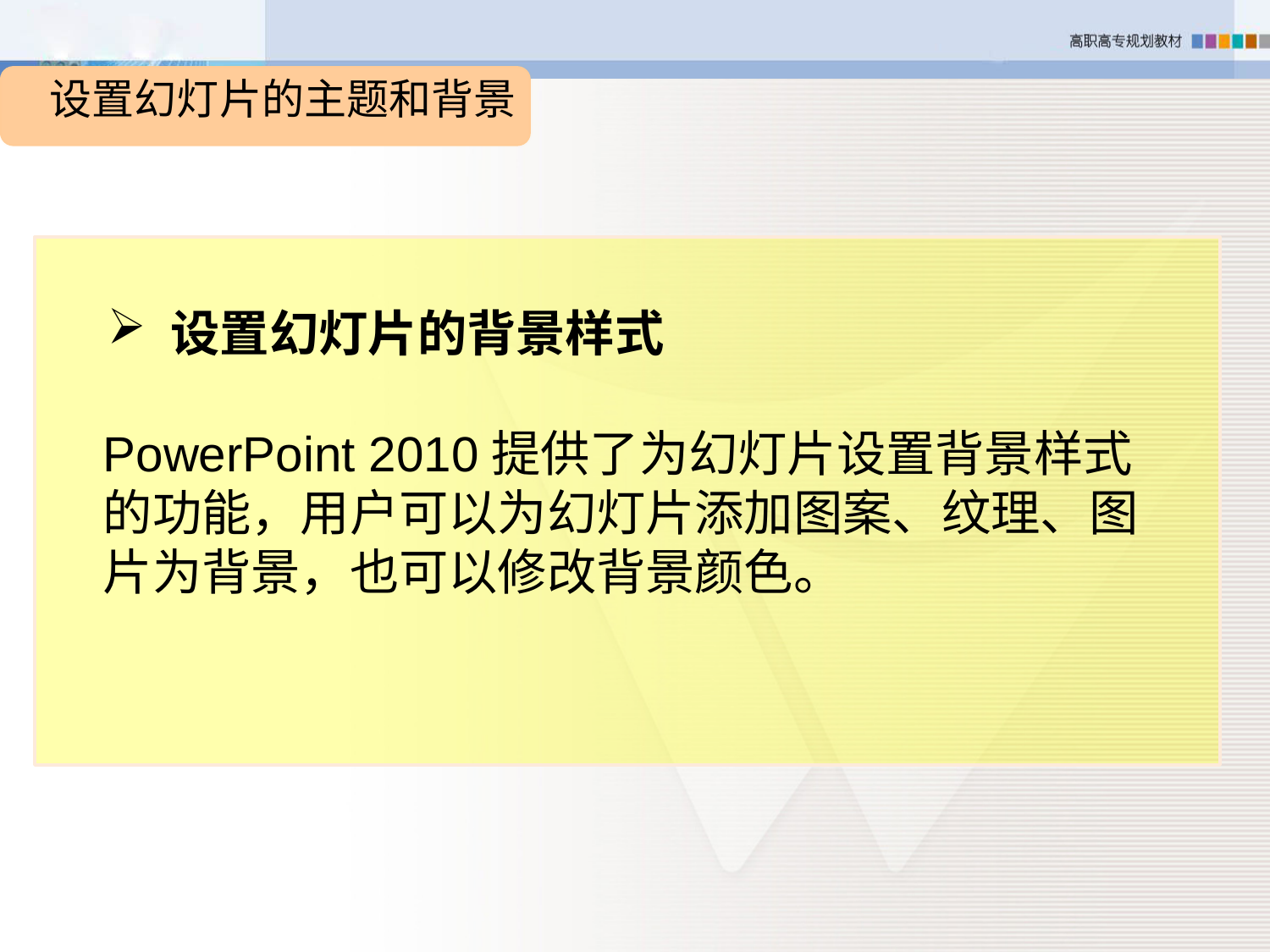

设置幻灯片的主题和背景

设置幻灯片的背景样式
PowerPoint 2010提供了为幻灯片设置背景样式的功能，用户可以为幻灯片添加图案、纹理、图片为背景，也可以修改背景颜色。